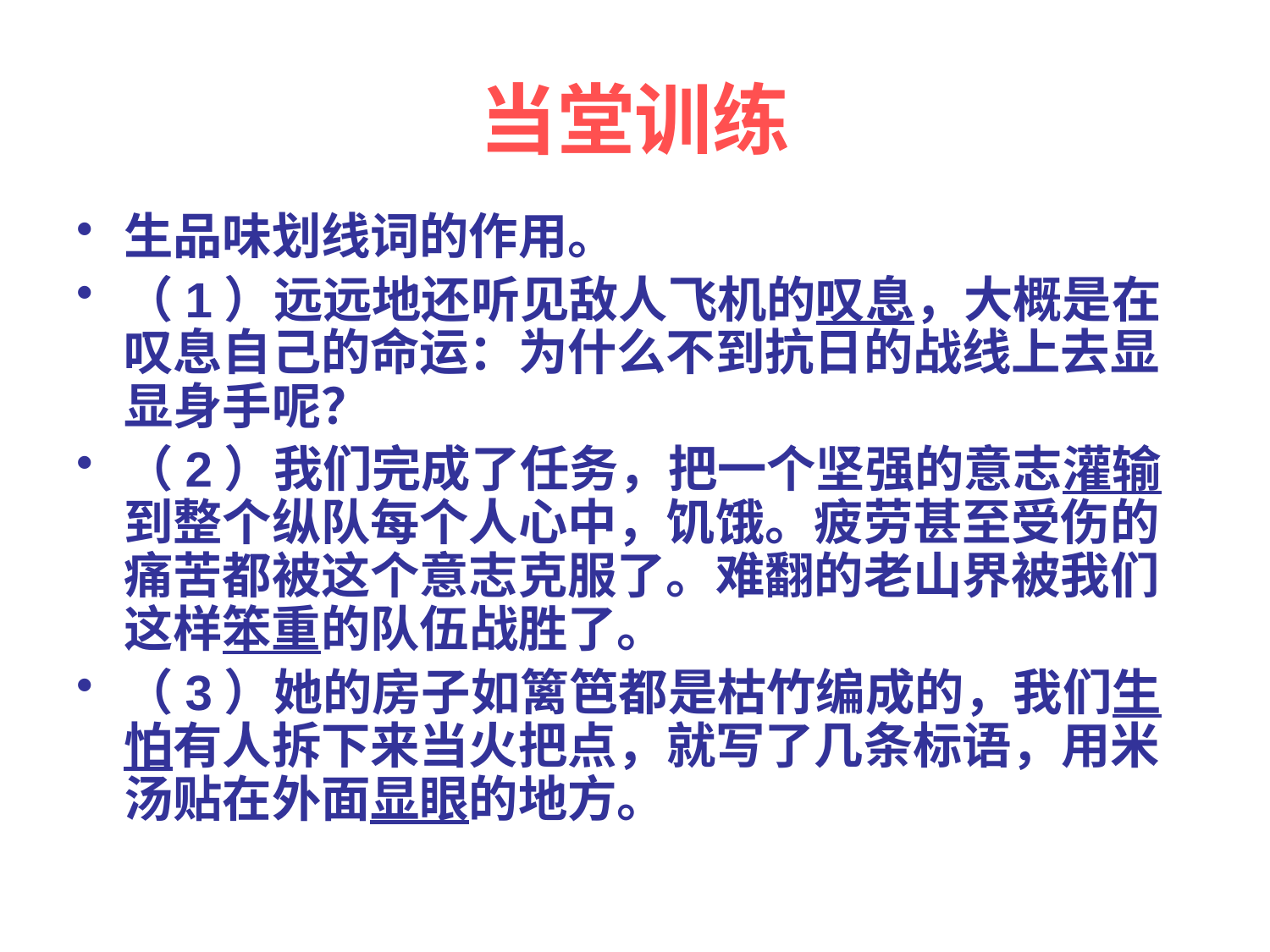

# 当堂训练

生品味划线词的作用。
（1）远远地还听见敌人飞机的叹息，大概是在叹息自己的命运：为什么不到抗日的战线上去显显身手呢？
（2）我们完成了任务，把一个坚强的意志灌输到整个纵队每个人心中，饥饿。疲劳甚至受伤的痛苦都被这个意志克服了。难翻的老山界被我们这样笨重的队伍战胜了。
（3）她的房子如篱笆都是枯竹编成的，我们生怕有人拆下来当火把点，就写了几条标语，用米汤贴在外面显眼的地方。